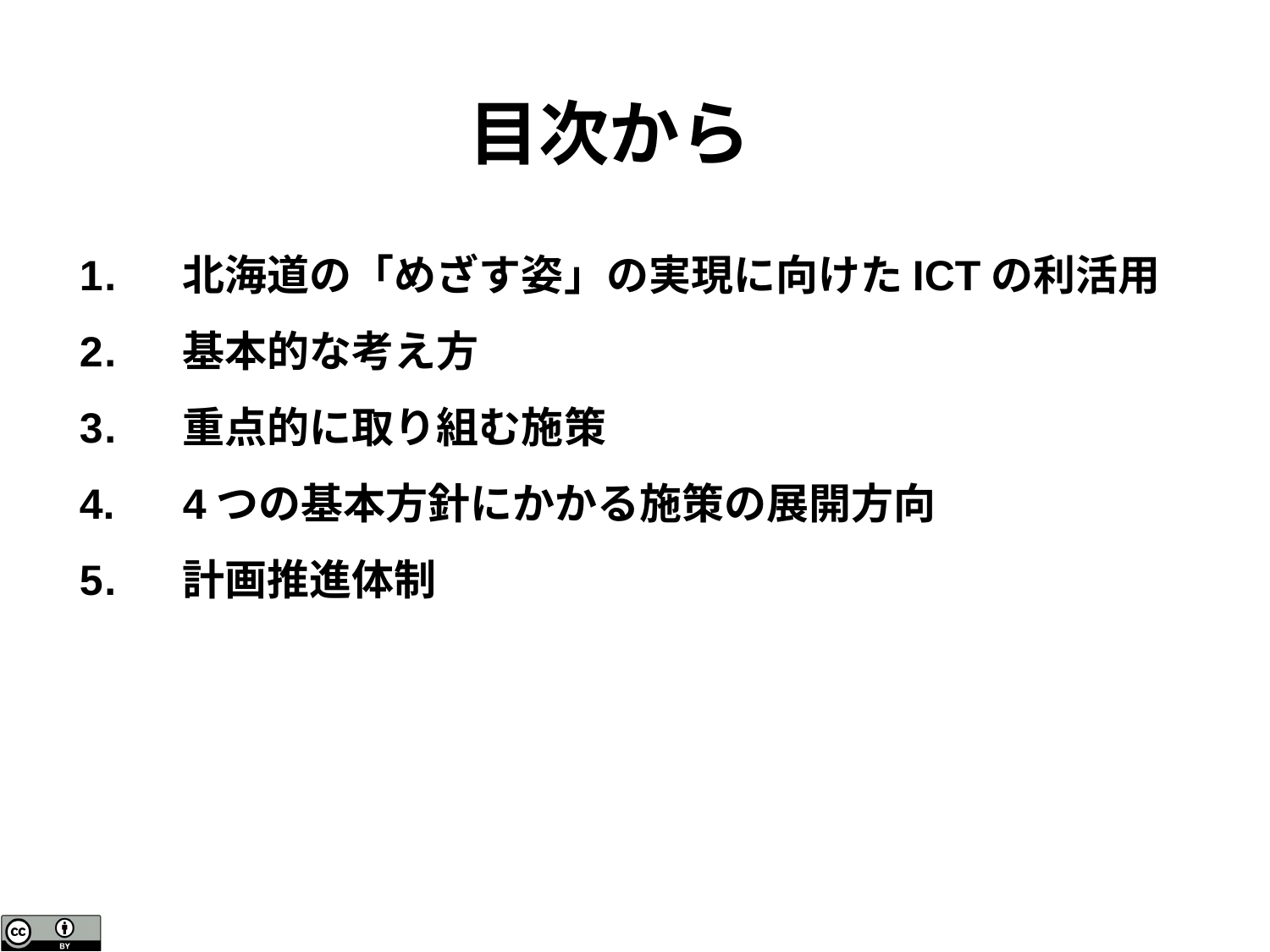

目次から
北海道の「めざす姿」の実現に向けたICTの利活用
基本的な考え方
重点的に取り組む施策
4つの基本方針にかかる施策の展開方向
計画推進体制